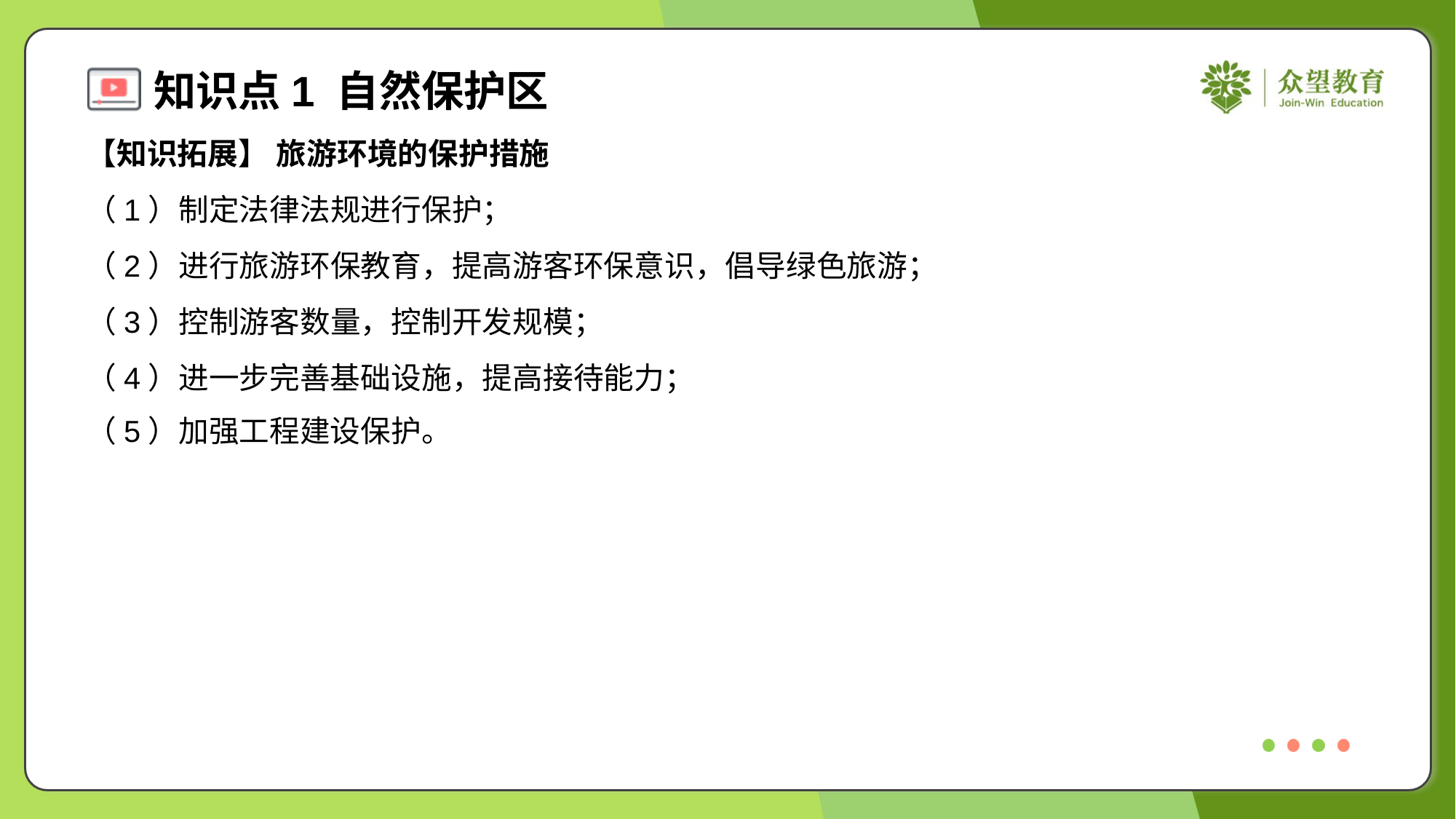

【知识拓展】 旅游环境的保护措施
（1）制定法律法规进行保护；
（2）进行旅游环保教育，提高游客环保意识，倡导绿色旅游；
（3）控制游客数量，控制开发规模；
（4）进一步完善基础设施，提高接待能力；
（5）加强工程建设保护。